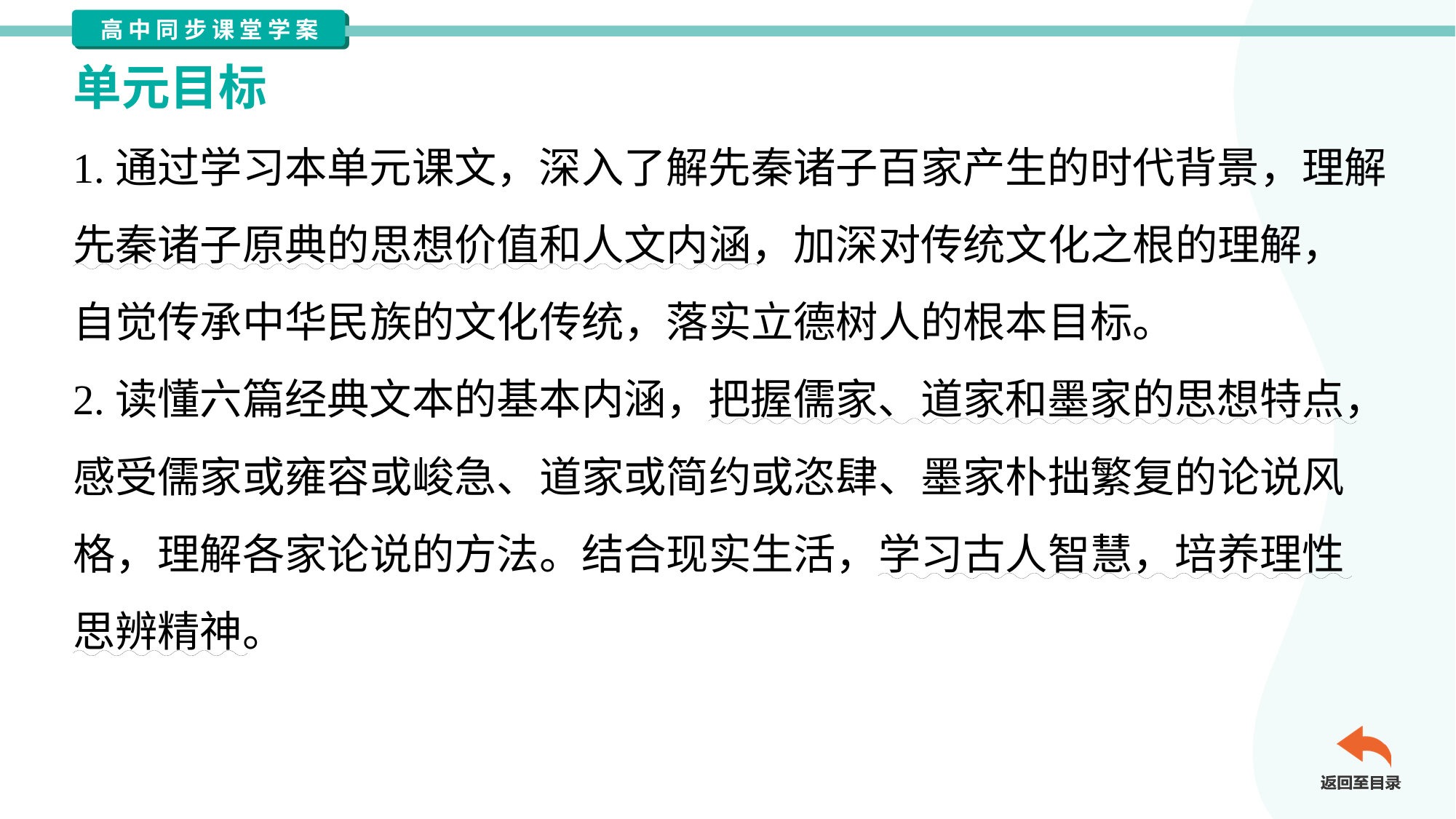

单元目标
1.通过学习本单元课文，深入了解先秦诸子百家产生的时代背景，理解
先秦诸子原典的思想价值和人文内涵，加深对传统文化之根的理解，
自觉传承中华民族的文化传统，落实立德树人的根本目标。
2.读懂六篇经典文本的基本内涵，把握儒家、道家和墨家的思想特点，
感受儒家或雍容或峻急、道家或简约或恣肆、墨家朴拙繁复的论说风
格，理解各家论说的方法。结合现实生活，学习古人智慧，培养理性
思辨精神。